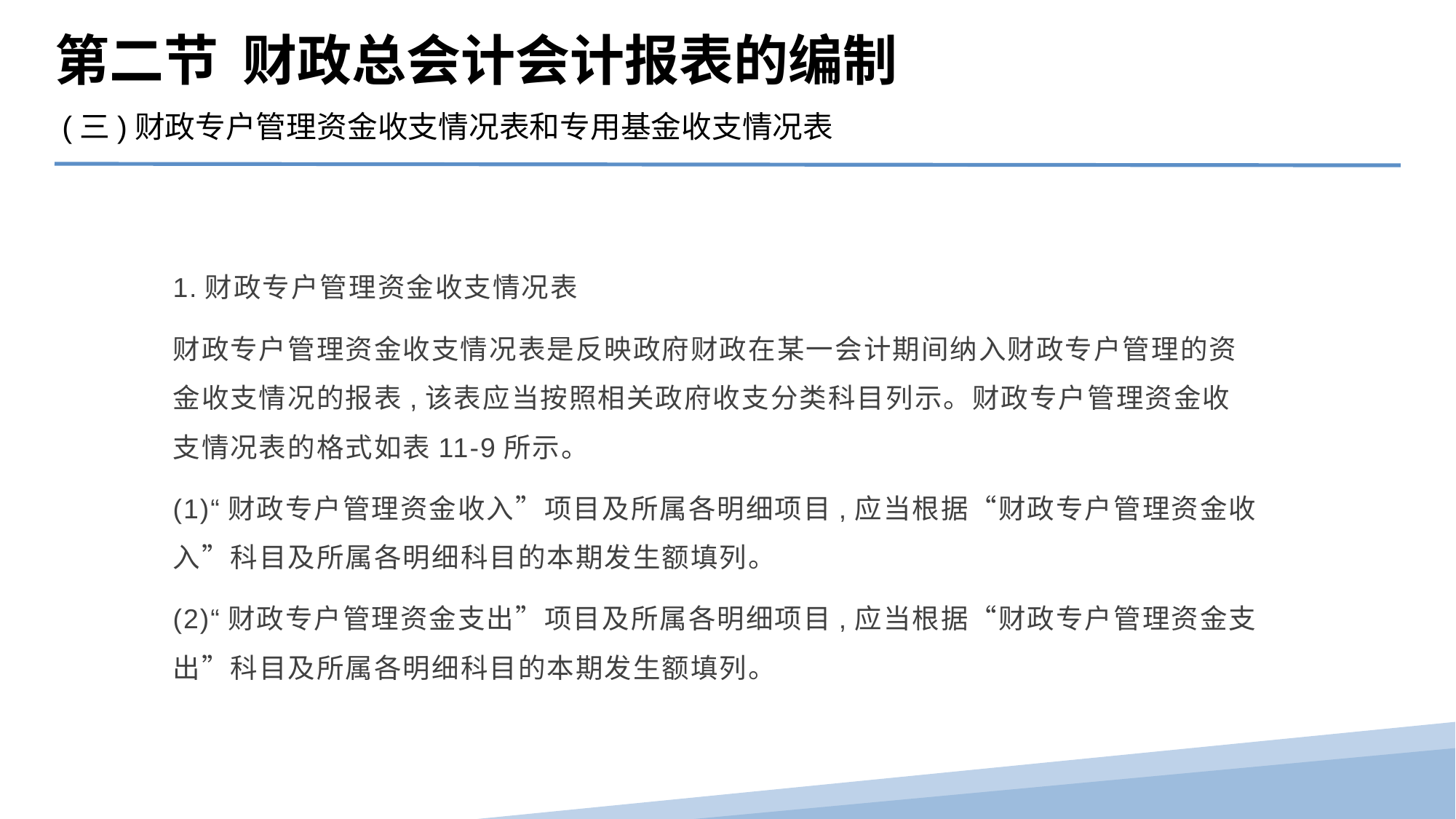

第二节  财政总会计会计报表的编制
(三)财政专户管理资金收支情况表和专用基金收支情况表
1.财政专户管理资金收支情况表
财政专户管理资金收支情况表是反映政府财政在某一会计期间纳入财政专户管理的资金收支情况的报表,该表应当按照相关政府收支分类科目列示。财政专户管理资金收支情况表的格式如表11-9所示。
(1)“财政专户管理资金收入”项目及所属各明细项目,应当根据“财政专户管理资金收入”科目及所属各明细科目的本期发生额填列。
(2)“财政专户管理资金支出”项目及所属各明细项目,应当根据“财政专户管理资金支出”科目及所属各明细科目的本期发生额填列。